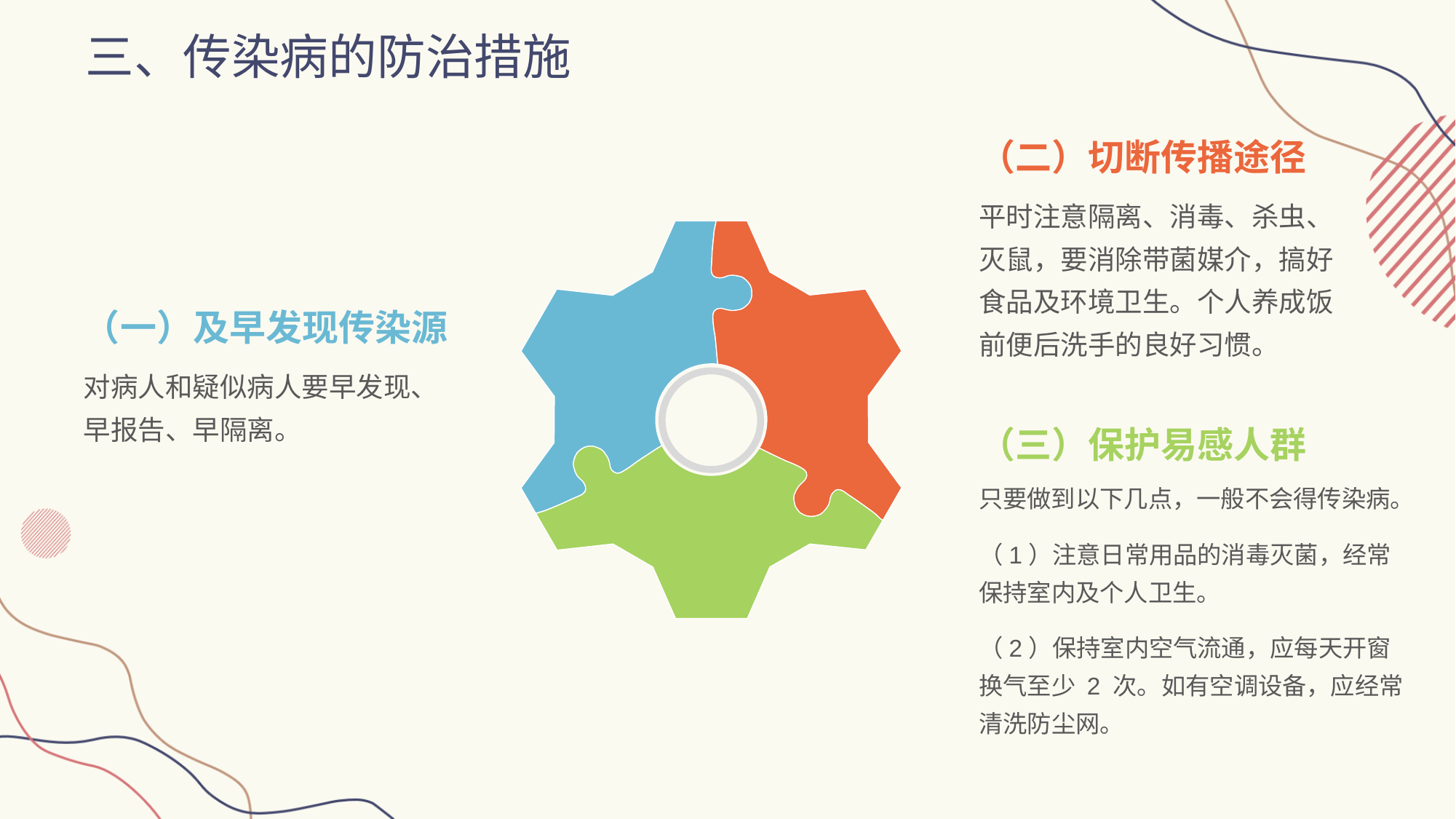

三、传染病的防治措施
（二）切断传播途径
平时注意隔离、消毒、杀虫、灭鼠，要消除带菌媒介，搞好食品及环境卫生。个人养成饭前便后洗手的良好习惯。

（一）及早发现传染源
对病人和疑似病人要早发现、早报告、早隔离。

（三）保护易感人群

只要做到以下几点，一般不会得传染病。
（1）注意日常用品的消毒灭菌，经常保持室内及个人卫生。
（2）保持室内空气流通，应每天开窗换气至少 2 次。如有空调设备，应经常清洗防尘网。